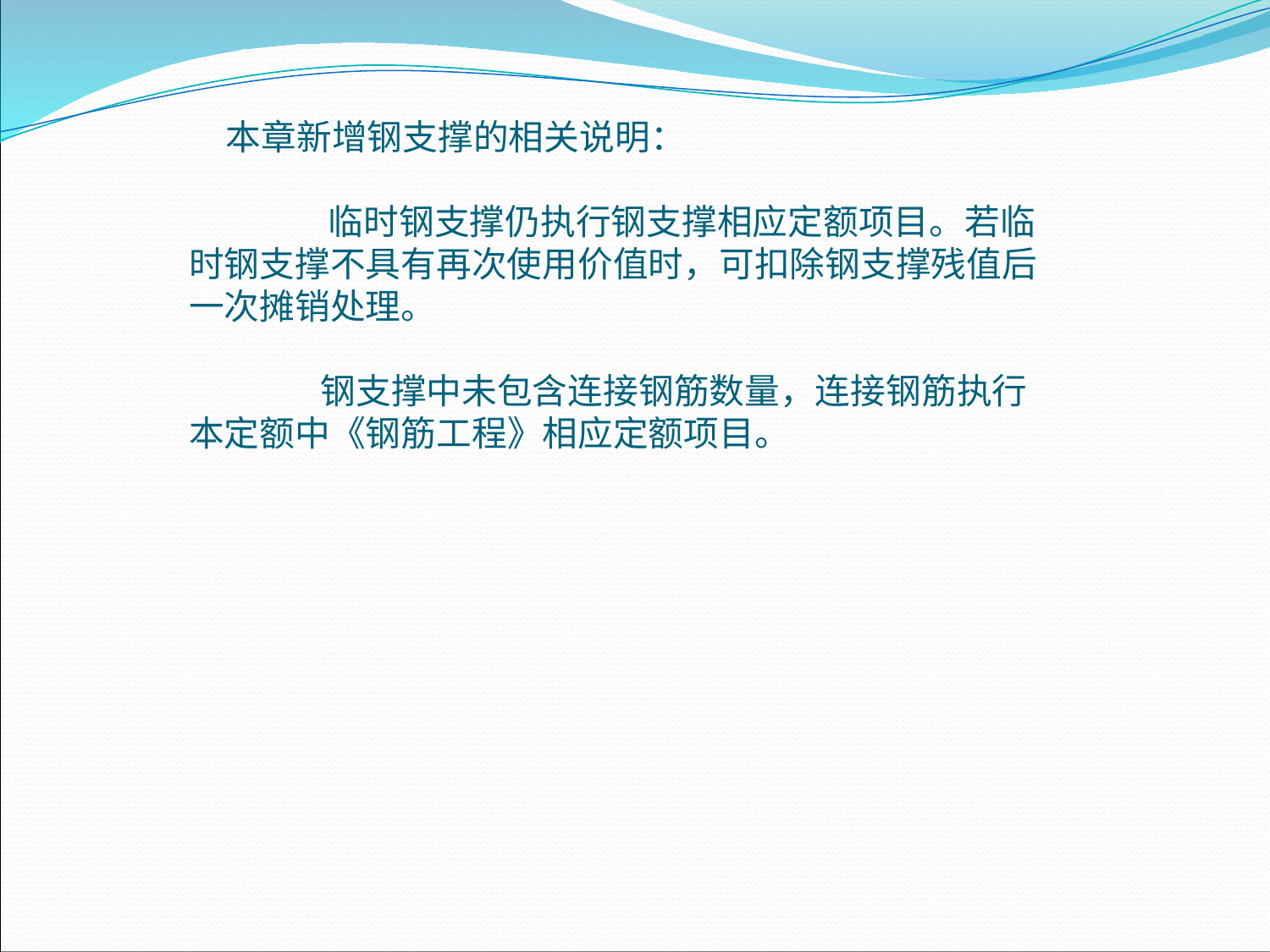

本章新增钢支撑的相关说明：
            临时钢支撑仍执行钢支撑相应定额项目。若临时钢支撑不具有再次使用价值时，可扣除钢支撑残值后一次摊销处理。
           钢支撑中未包含连接钢筋数量，连接钢筋执行本定额中《钢筋工程》相应定额项目。
88